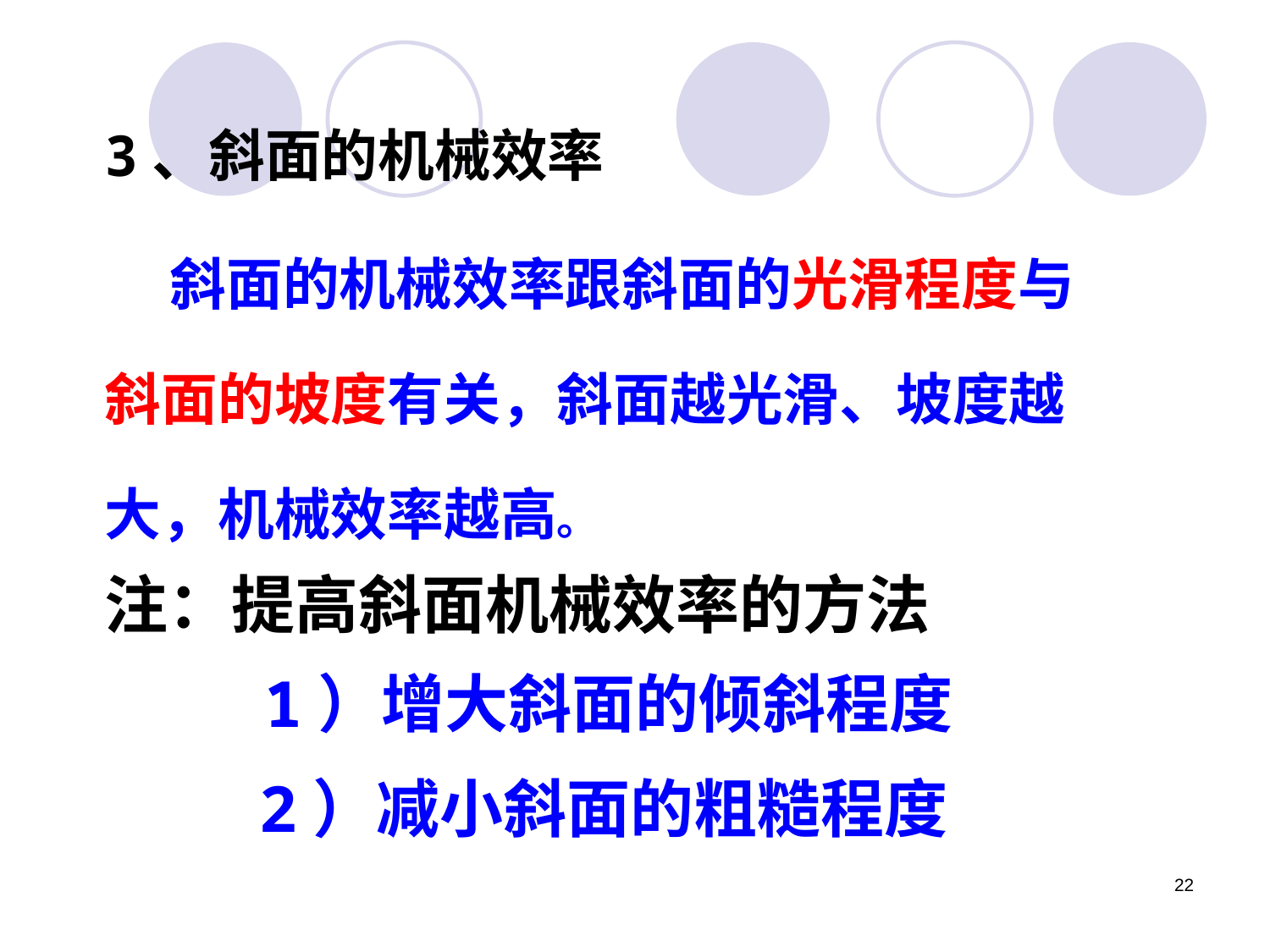

3、斜面的机械效率
    斜面的机械效率跟斜面的光滑程度与斜面的坡度有关，斜面越光滑、坡度越大，机械效率越高。
注：提高斜面机械效率的方法
1）增大斜面的倾斜程度
2）减小斜面的粗糙程度
22